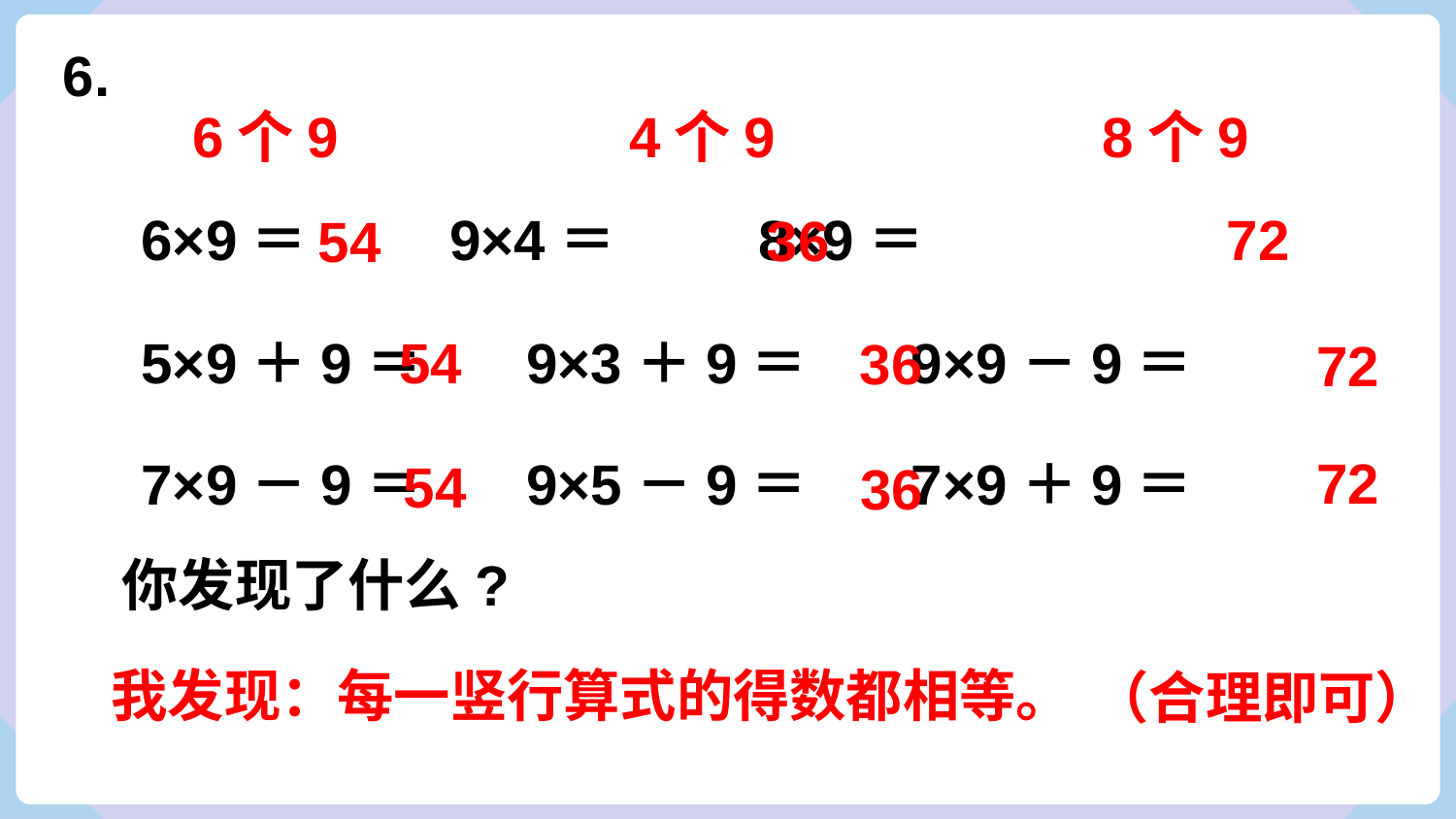

6.
8个9
6个9
4个9
72
36
54
6×9＝          9×4＝          8×9＝
5×9＋9＝       9×3＋9＝       9×9－9＝
7×9－9＝       9×5－9＝       7×9＋9＝
54
36
72
72
54
36
你发现了什么?
我发现：每一竖行算式的得数都相等。
（合理即可）